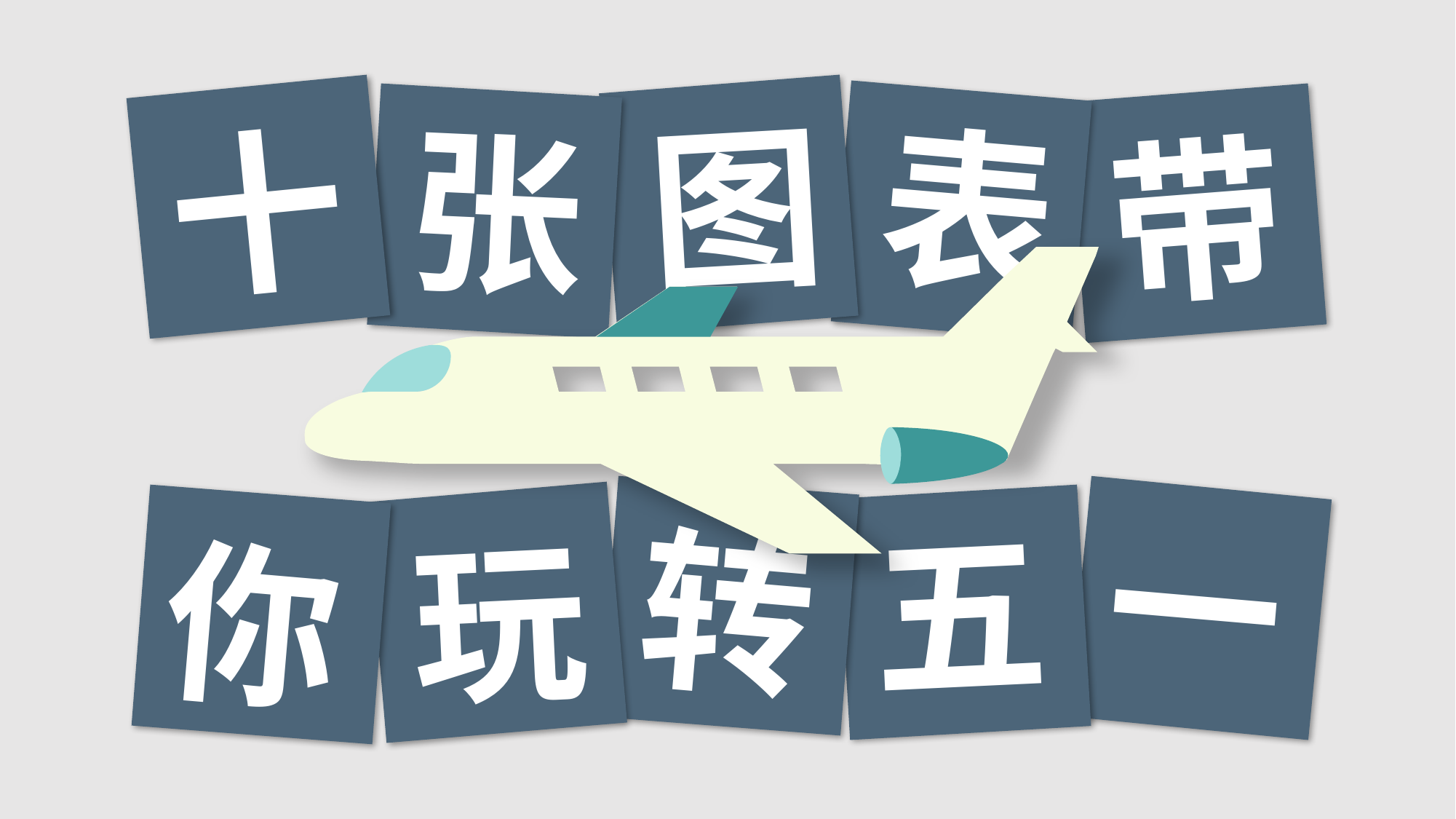

图
表
十
张
带

一
转
五
玩
你